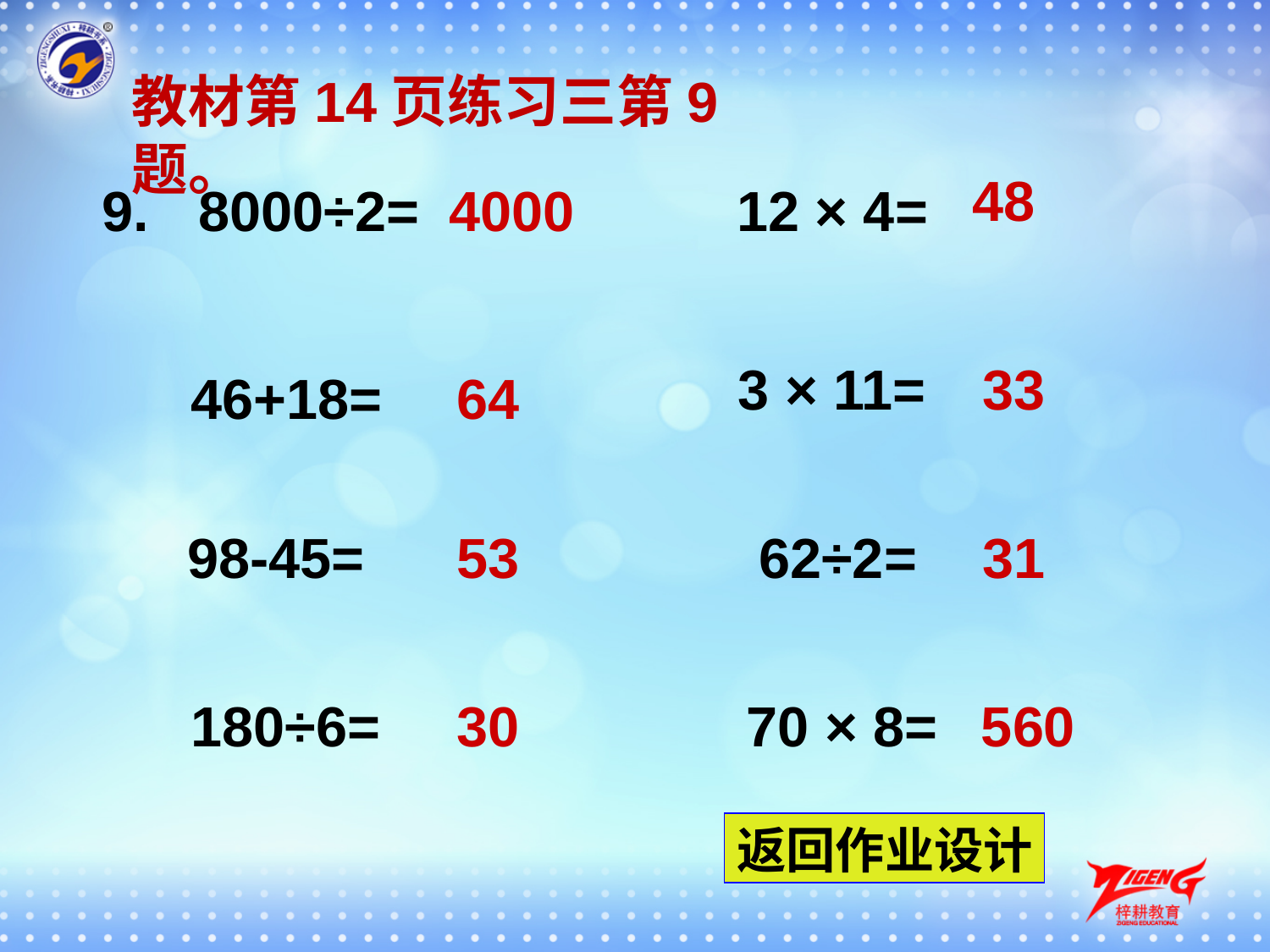

教材第14页练习三第9题。
48
9.
8000÷2=
4000
12 × 4=
3 × 11=
33
46+18=
64
98-45=
53
62÷2=
31
180÷6=
30
70 × 8=
560

返回作业设计